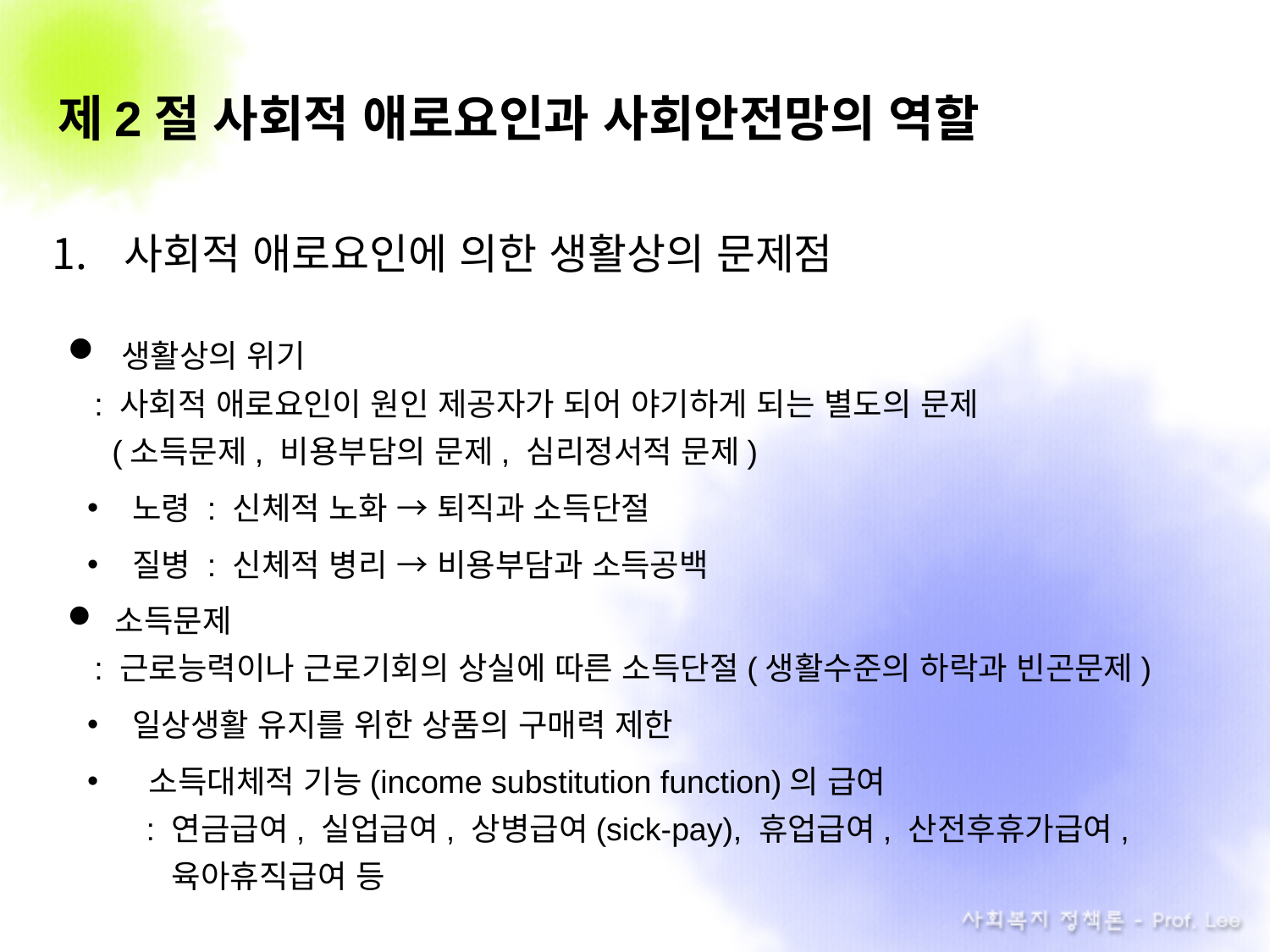

# 제2절 사회적 애로요인과 사회안전망의 역할
사회적 애로요인에 의한 생활상의 문제점

 생활상의 위기
   : 사회적 애로요인이 원인 제공자가 되어 야기하게 되는 별도의 문제
     (소득문제, 비용부담의 문제, 심리정서적 문제)
노령 : 신체적 노화 → 퇴직과 소득단절
질병 : 신체적 병리 → 비용부담과 소득공백
소득문제
   : 근로능력이나 근로기회의 상실에 따른 소득단절(생활수준의 하락과 빈곤문제)
일상생활 유지를 위한 상품의 구매력 제한
 소득대체적 기능(income substitution function)의 급여
      : 연금급여, 실업급여, 상병급여(sick-pay), 휴업급여, 산전후휴가급여,
       .육아휴직급여 등